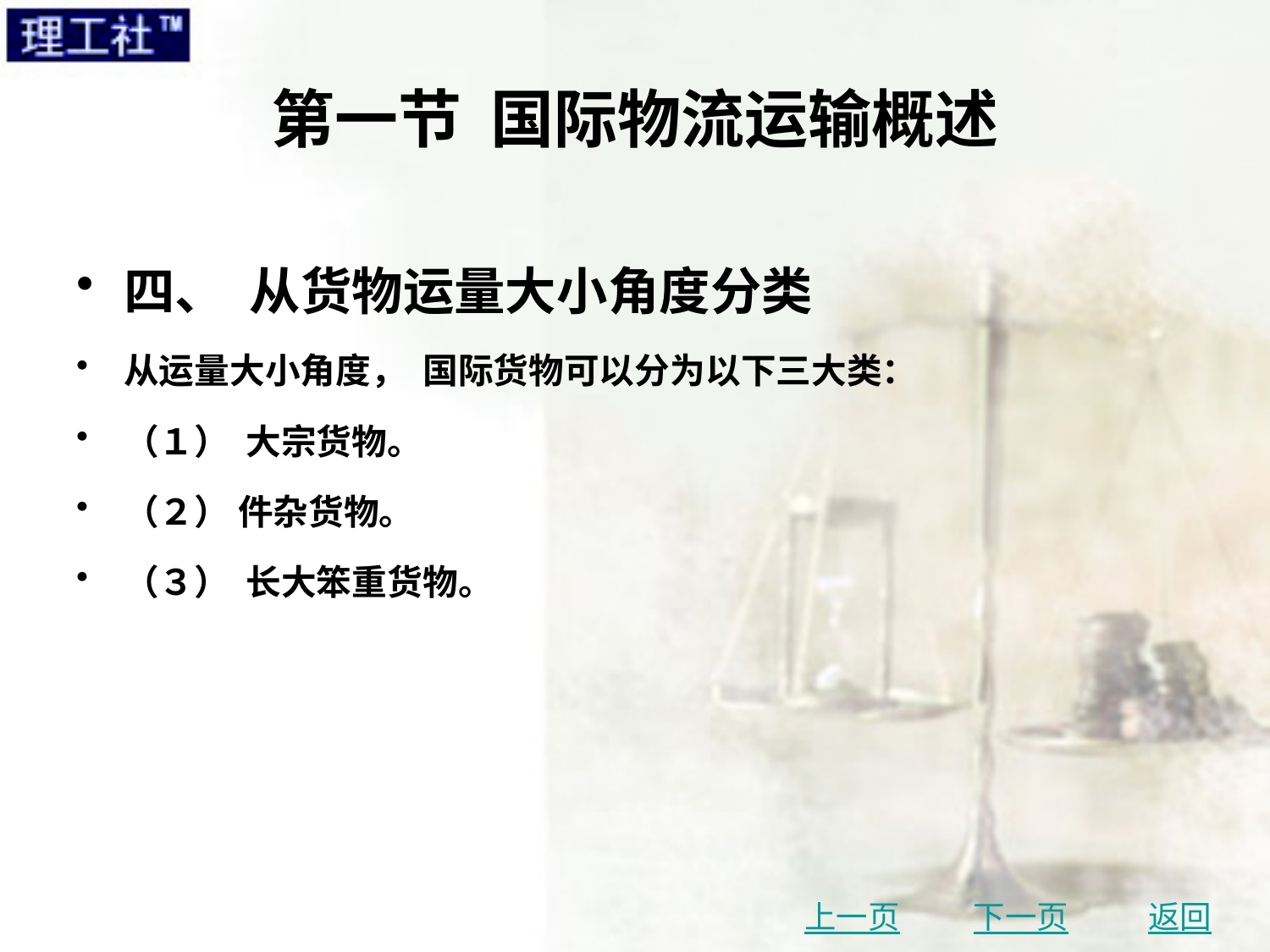

# 第一节  国际物流运输概述
四、  从货物运量大小角度分类
从运量大小角度，  国际货物可以分为以下三大类：
（１）  大宗货物。
（２） 件杂货物。
（３）  长大笨重货物。
上一页
下一页
返回